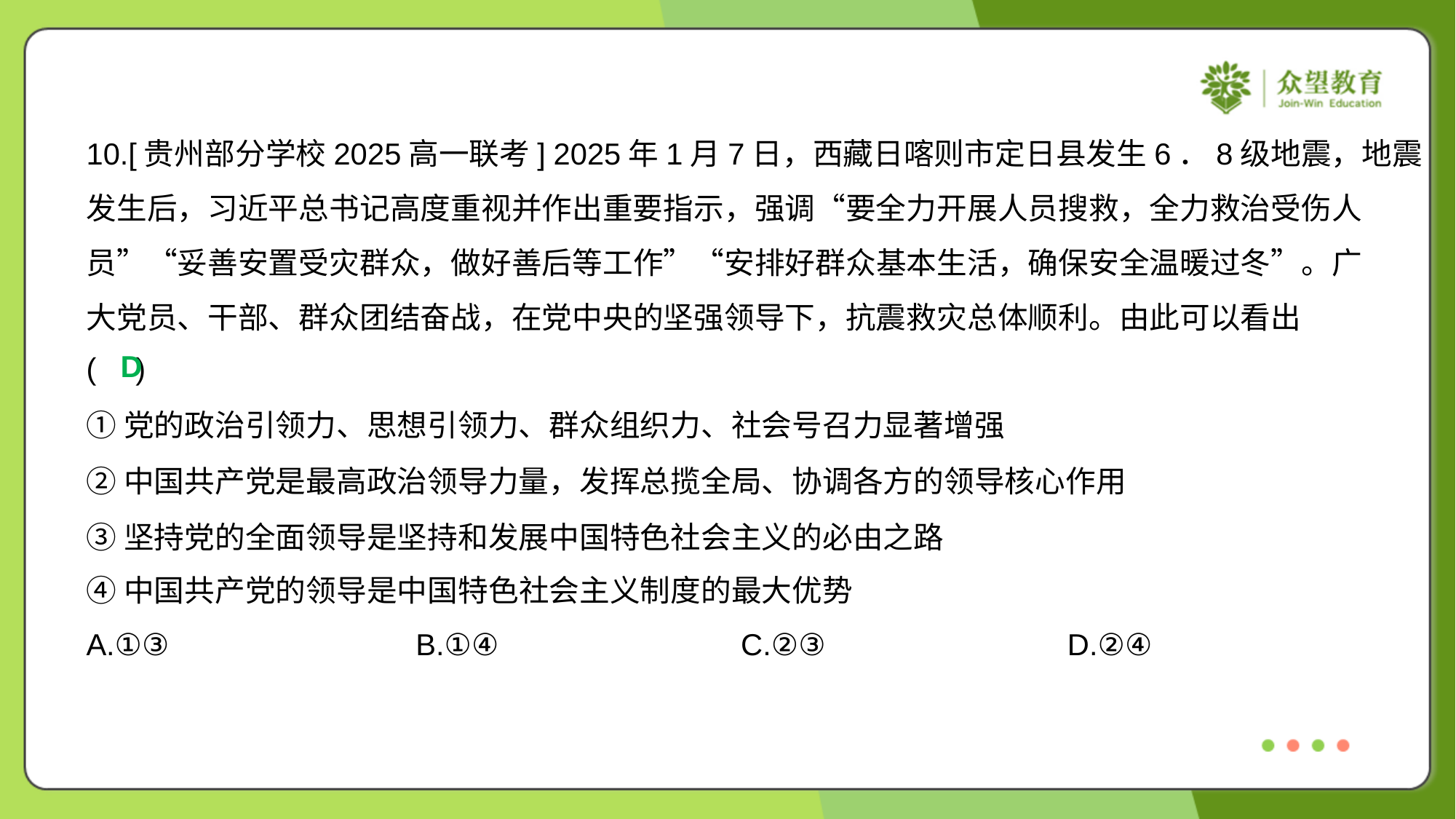

10.[贵州部分学校2025高一联考] 2025年1月7日，西藏日喀则市定日县发生6．8级地震，地震
发生后，习近平总书记高度重视并作出重要指示，强调“要全力开展人员搜救，全力救治受伤人
员”“妥善安置受灾群众，做好善后等工作”“安排好群众基本生活，确保安全温暖过冬”。广
大党员、干部、群众团结奋战，在党中央的坚强领导下，抗震救灾总体顺利。由此可以看出
(     )
D
①党的政治引领力、思想引领力、群众组织力、社会号召力显著增强
②中国共产党是最高政治领导力量，发挥总揽全局、协调各方的领导核心作用
③坚持党的全面领导是坚持和发展中国特色社会主义的必由之路
④中国共产党的领导是中国特色社会主义制度的最大优势
A.①③	B.①④	C.②③	D.②④